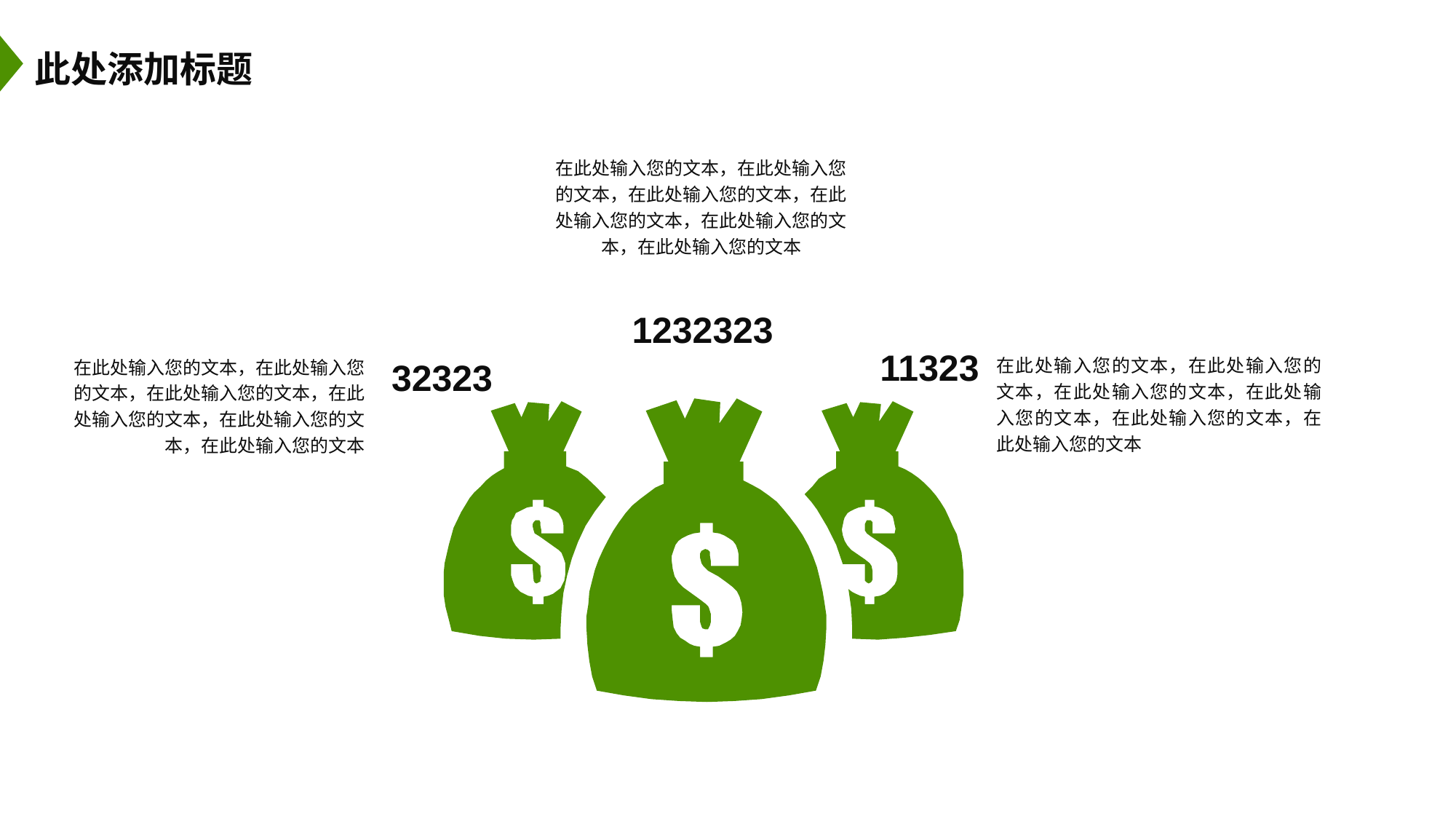

此处添加标题

在此处输入您的文本，在此处输入您的文本，在此处输入您的文本，在此处输入您的文本，在此处输入您的文本，在此处输入您的文本

1232323

在此处输入您的文本，在此处输入您的文本，在此处输入您的文本，在此处输入您的文本，在此处输入您的文本，在此处输入您的文本

在此处输入您的文本，在此处输入您的文本，在此处输入您的文本，在此处输入您的文本，在此处输入您的文本，在此处输入您的文本

11323
32323